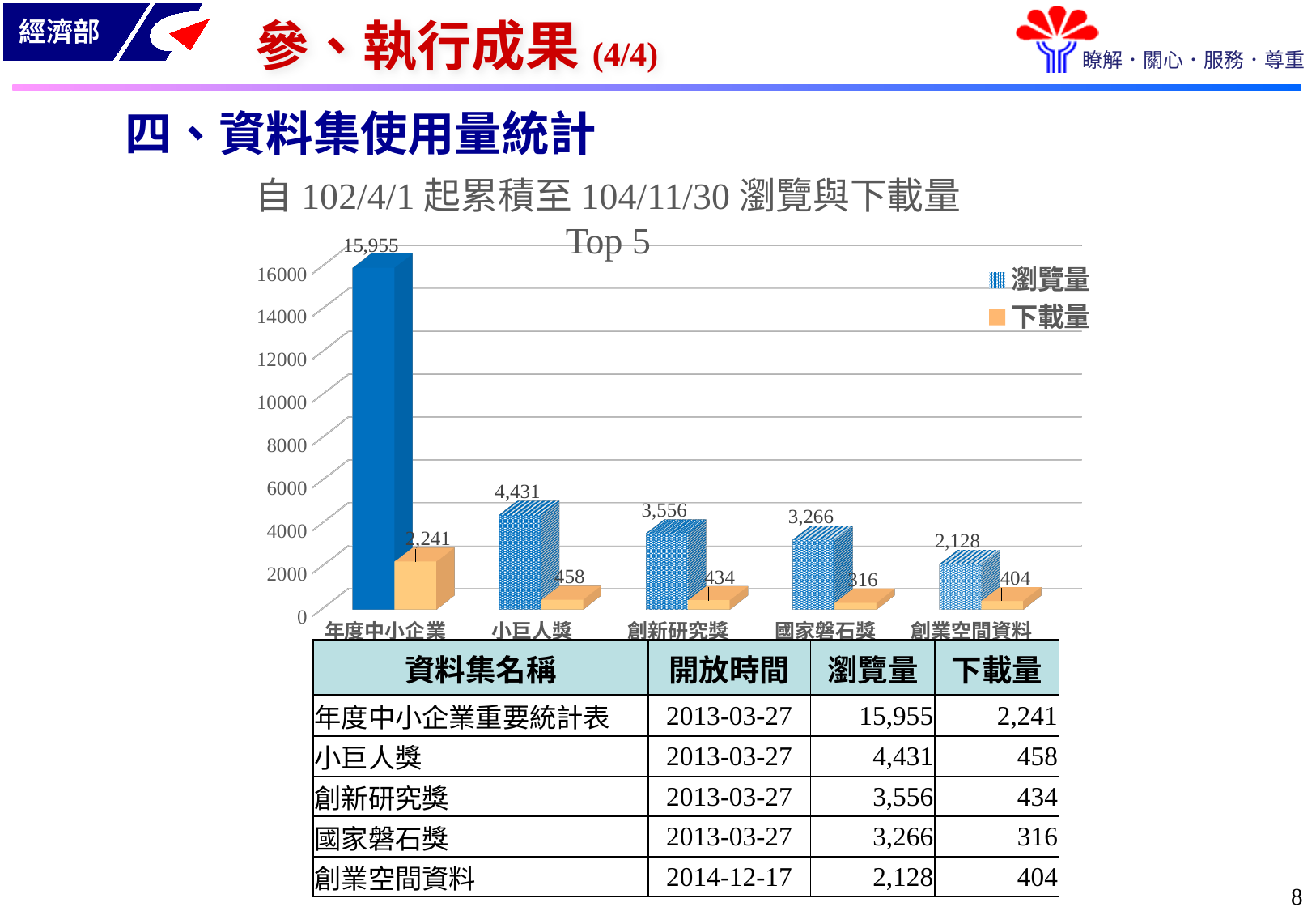

參、執行成果(4/4)
四、資料集使用量統計
自102/4/1起累積至104/11/30瀏覽與下載量 Top 5

[unsupported chart]

| 資料集名稱 | 開放時間 | 瀏覽量 | 下載量 |
| --- | --- | --- | --- |
| 年度中小企業重要統計表 | 2013-03-27 | 15,955 | 2,241 |
| 小巨人獎 | 2013-03-27 | 4,431 | 458 |
| 創新研究獎 | 2013-03-27 | 3,556 | 434 |
| 國家磐石獎 | 2013-03-27 | 3,266 | 316 |
| 創業空間資料 | 2014-12-17 | 2,128 | 404 |
8